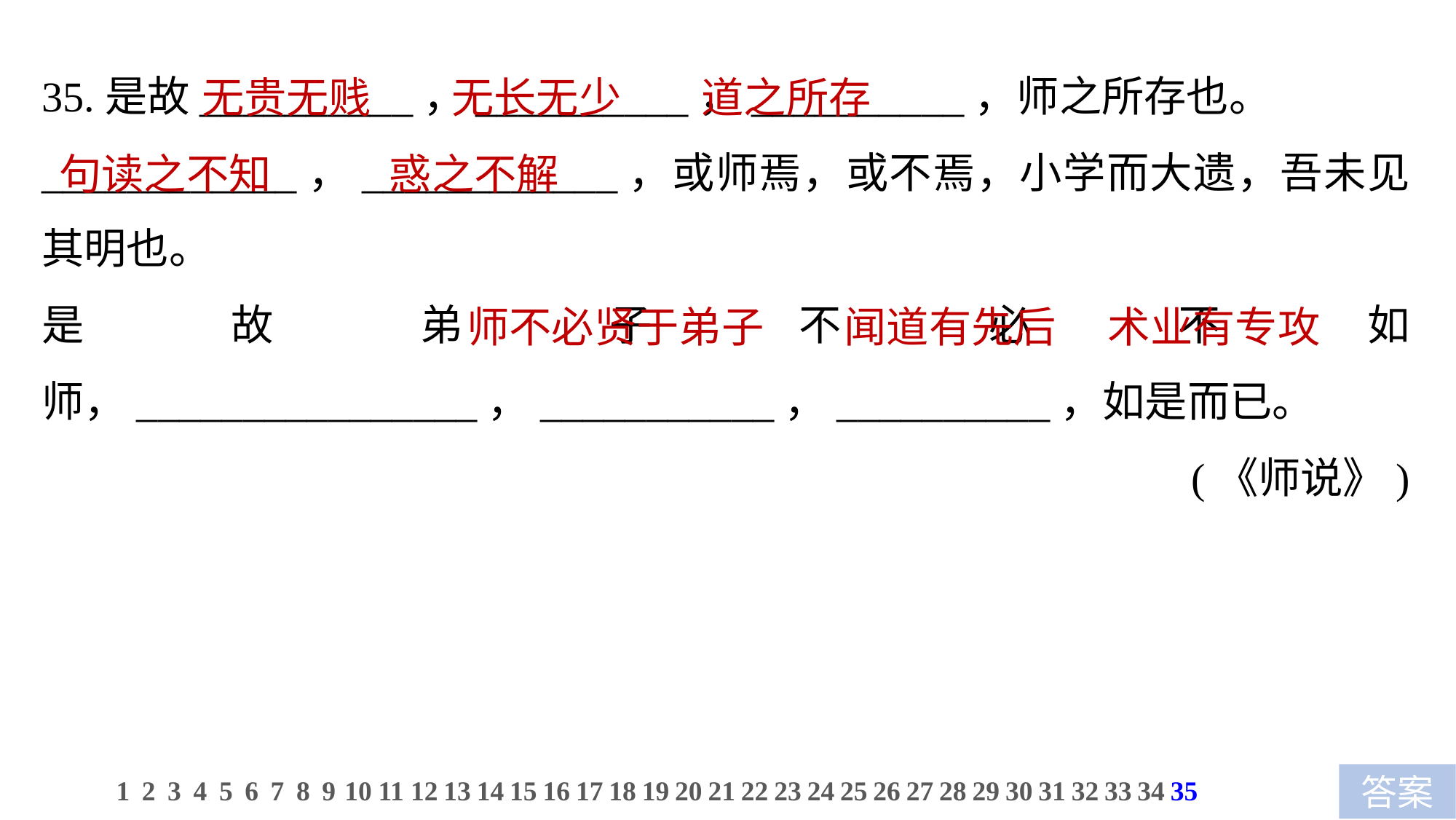

35.是故__________，__________，__________，师之所存也。
____________，____________，或师焉，或不焉，小学而大遗，吾未见其明也。
是故弟子不必不如师，________________，___________，__________，如是而已。
(《师说》)
              无贵无贱　    无长无少　    道之所存
句读之不知　        惑之不解

                                          师不必贤于弟子　    闻道有先后　 术业有专攻
1
2
3
4
5
6
7
8
9
10
11
12
13
14
15
16
17
18
19
20
21
22
23
24
25
26
27
28
29
30
31
32
33
34
35
答案